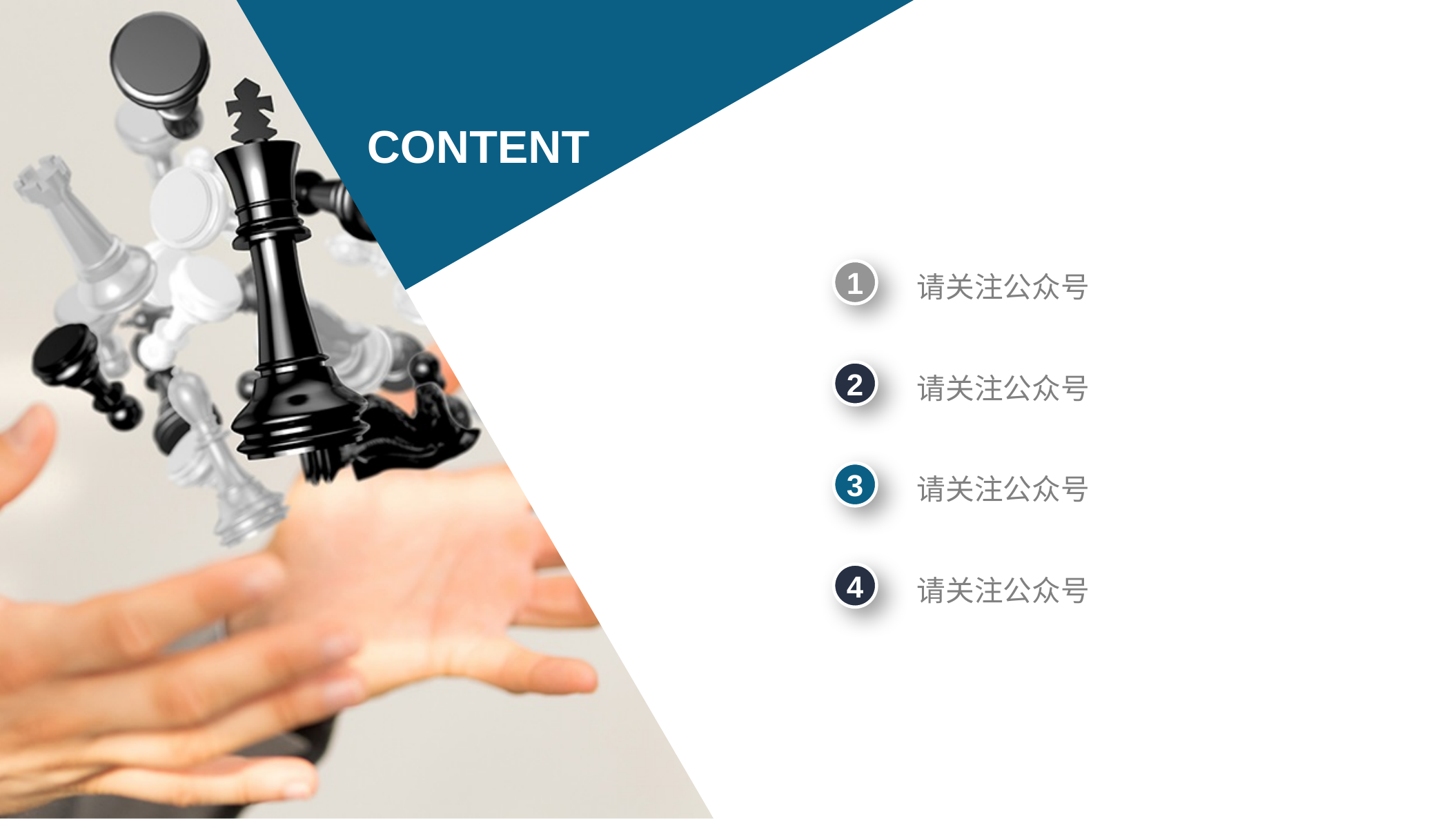

目 录
CONTENT
1
请关注公众号
2
请关注公众号
3
请关注公众号
4
请关注公众号